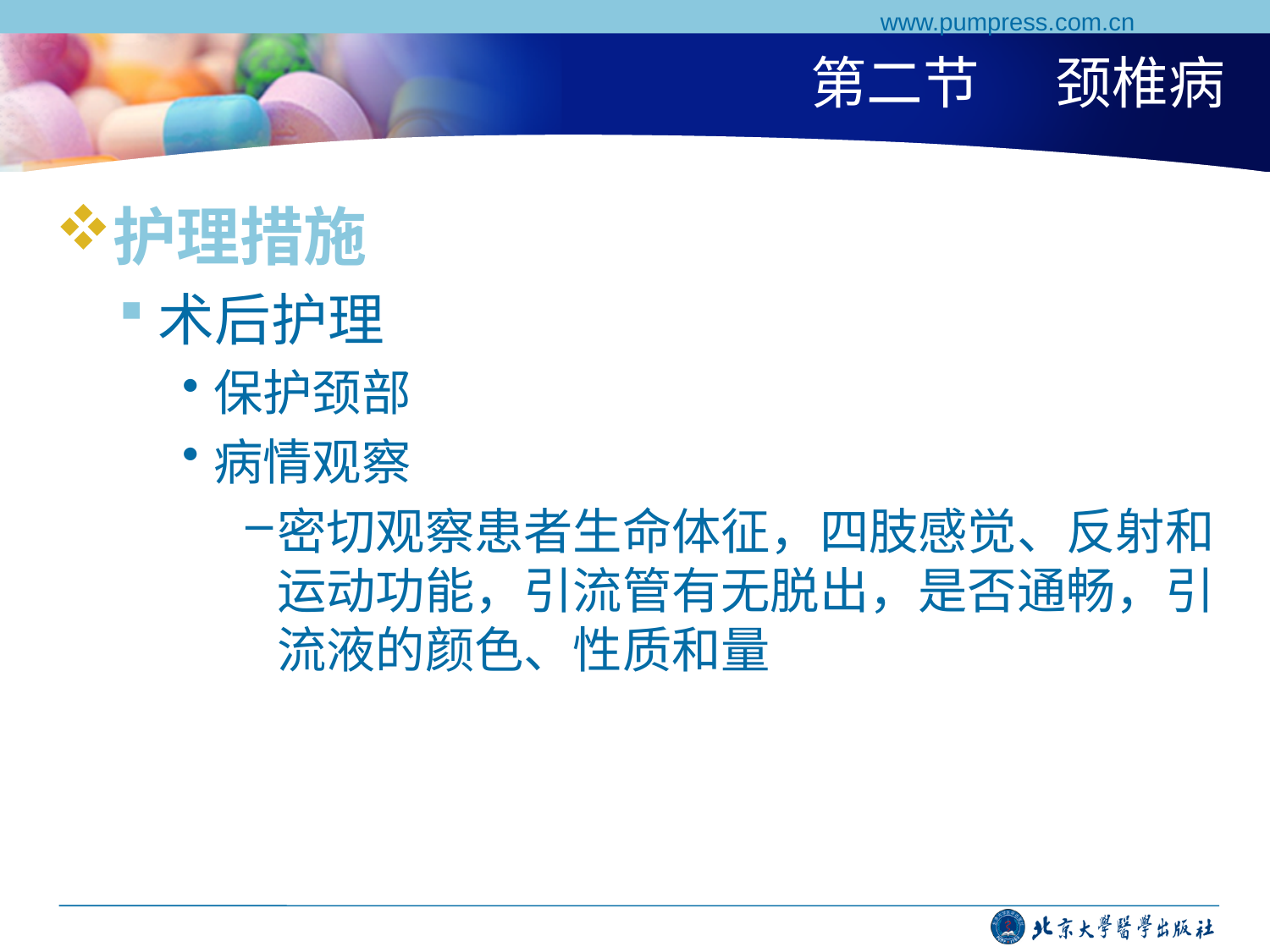

www.pumpress.com.cn
# 第二节      颈椎病
护理措施
术后护理
保护颈部
病情观察
密切观察患者生命体征，四肢感觉、反射和运动功能，引流管有无脱出，是否通畅，引流液的颜色、性质和量